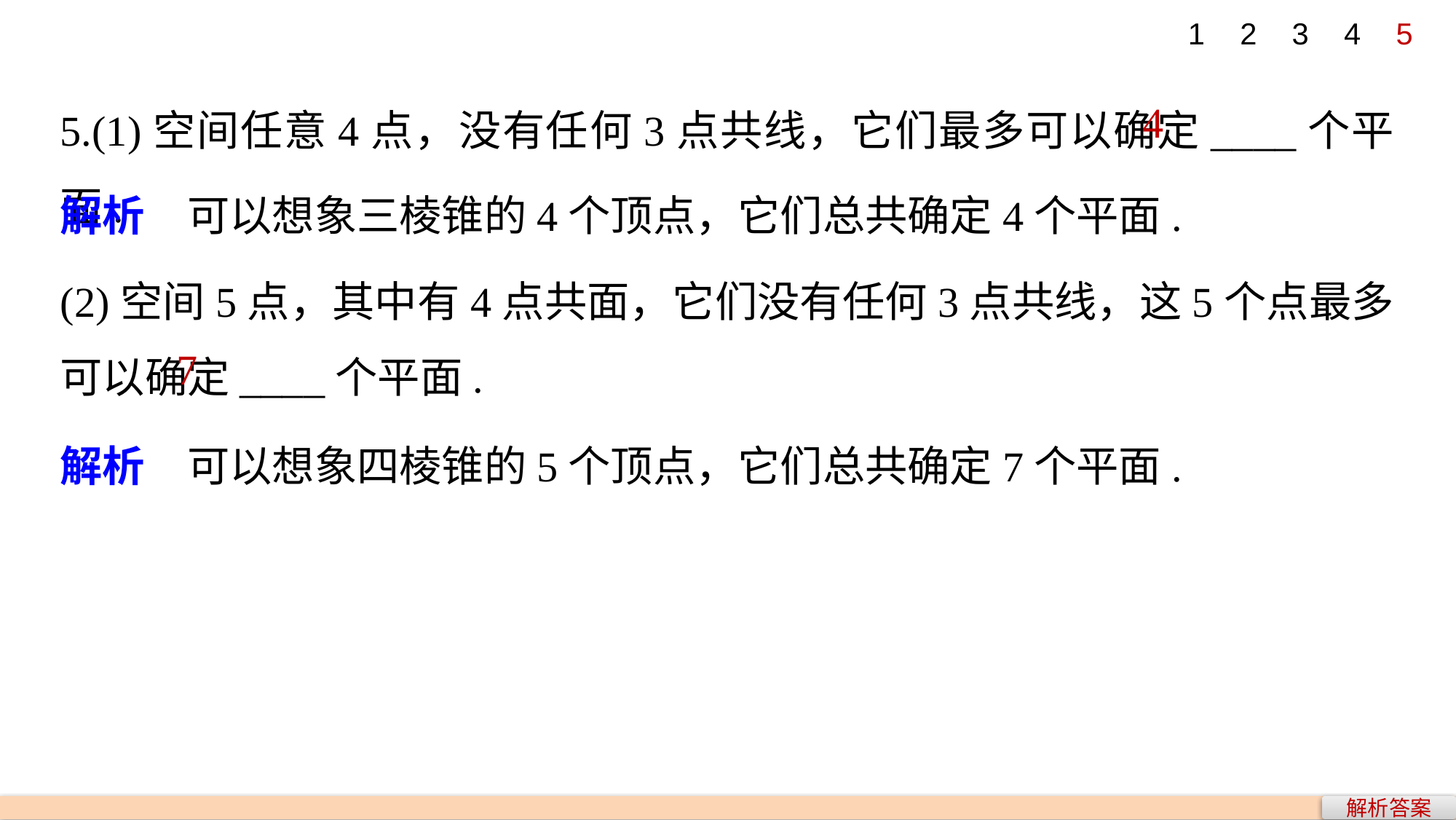

1
2
3
4
5
5.(1)空间任意4点，没有任何3点共线，它们最多可以确定____个平面.
4
解析　可以想象三棱锥的4个顶点，它们总共确定4个平面.
(2)空间5点，其中有4点共面，它们没有任何3点共线，这5个点最多可以确定____个平面.
7
解析　可以想象四棱锥的5个顶点，它们总共确定7个平面.
解析答案